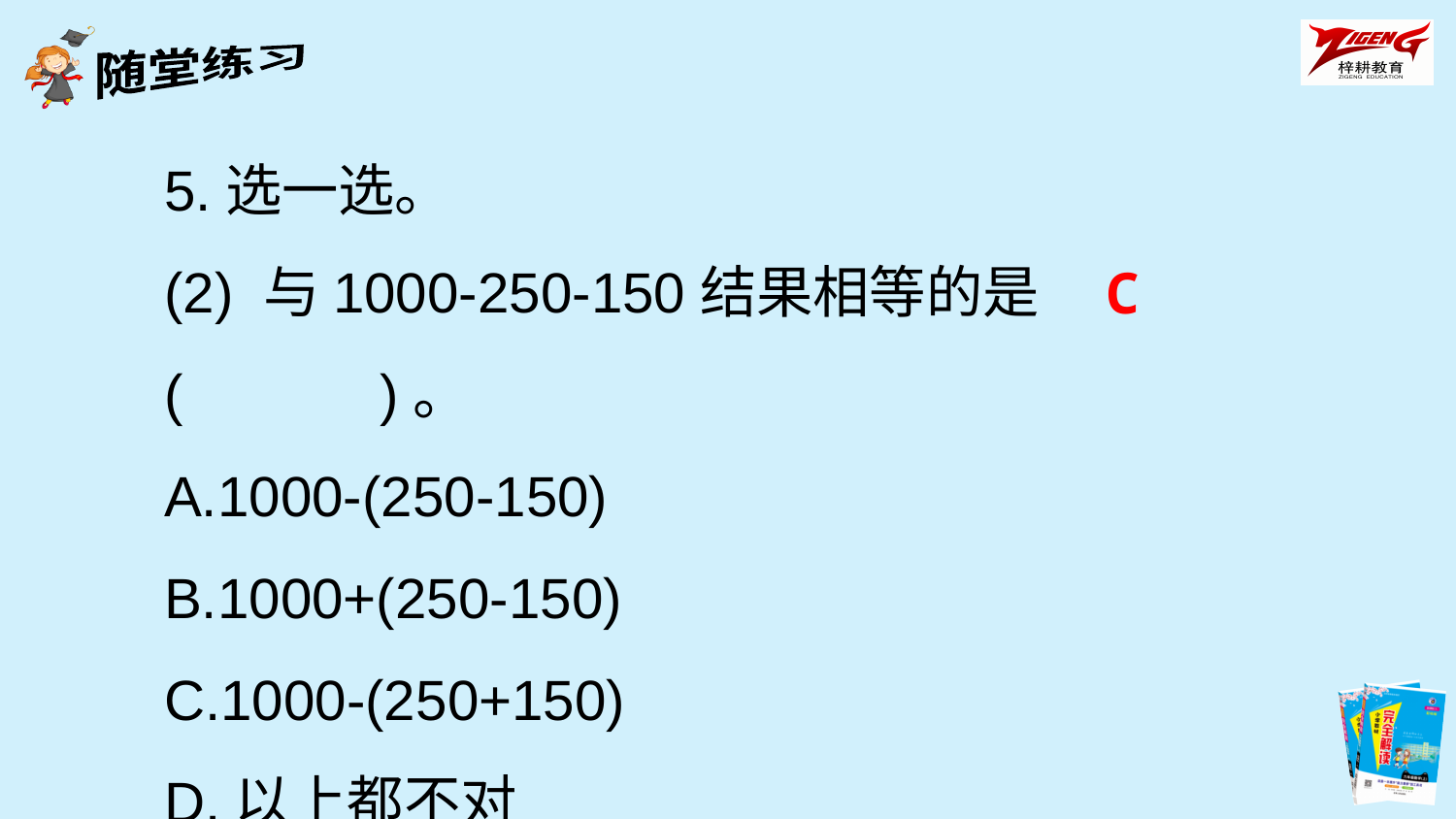

5.选一选。
(2) 与1000-250-150结果相等的是(　　　)。
A.1000-(250-150)
B.1000+(250-150)
C.1000-(250+150)
D.以上都不对
C